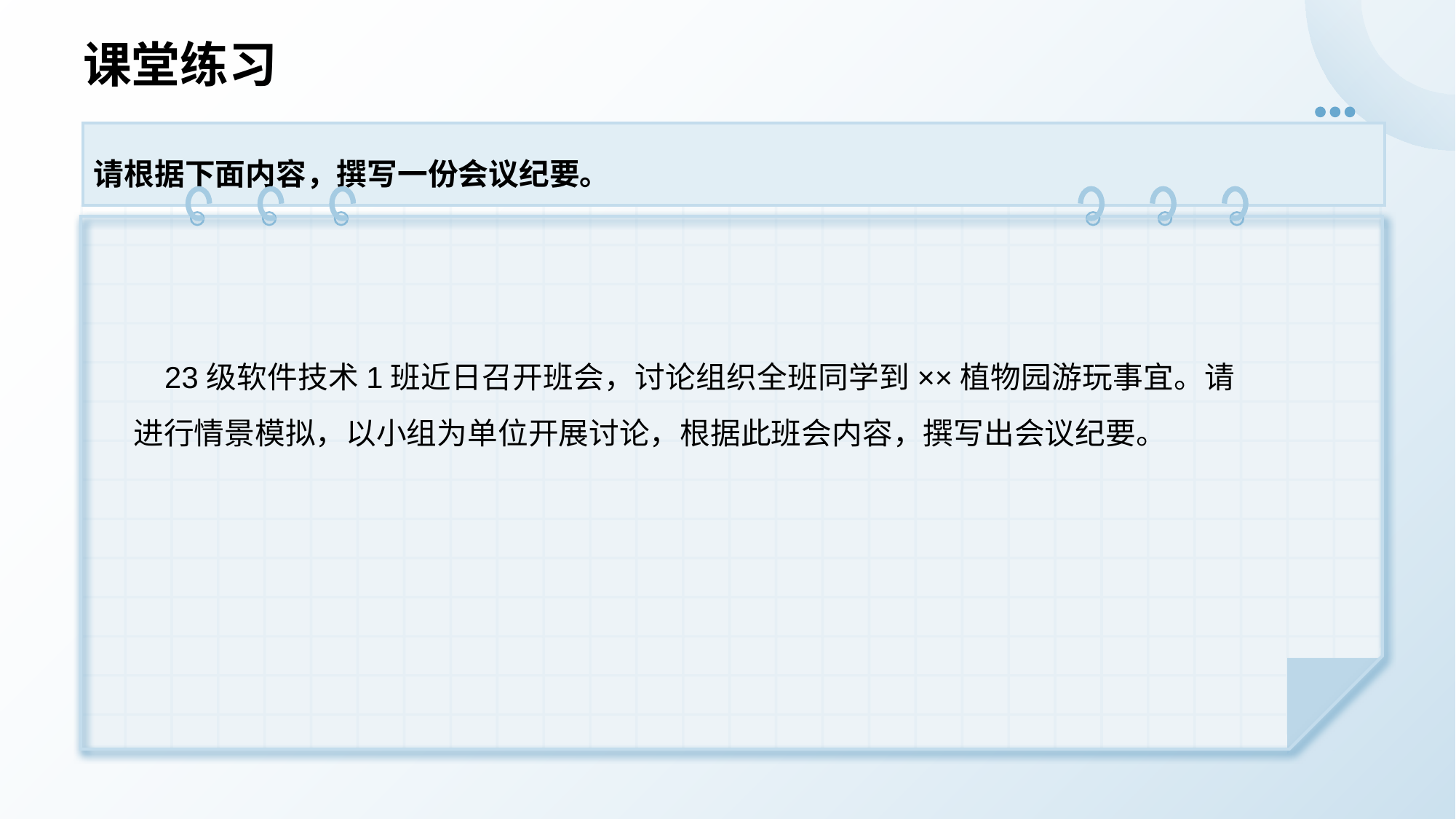

# 课堂练习
请根据下面内容，撰写一份会议纪要。

   23级软件技术1班近日召开班会，讨论组织全班同学到××植物园游玩事宜。请进行情景模拟，以小组为单位开展讨论，根据此班会内容，撰写出会议纪要。